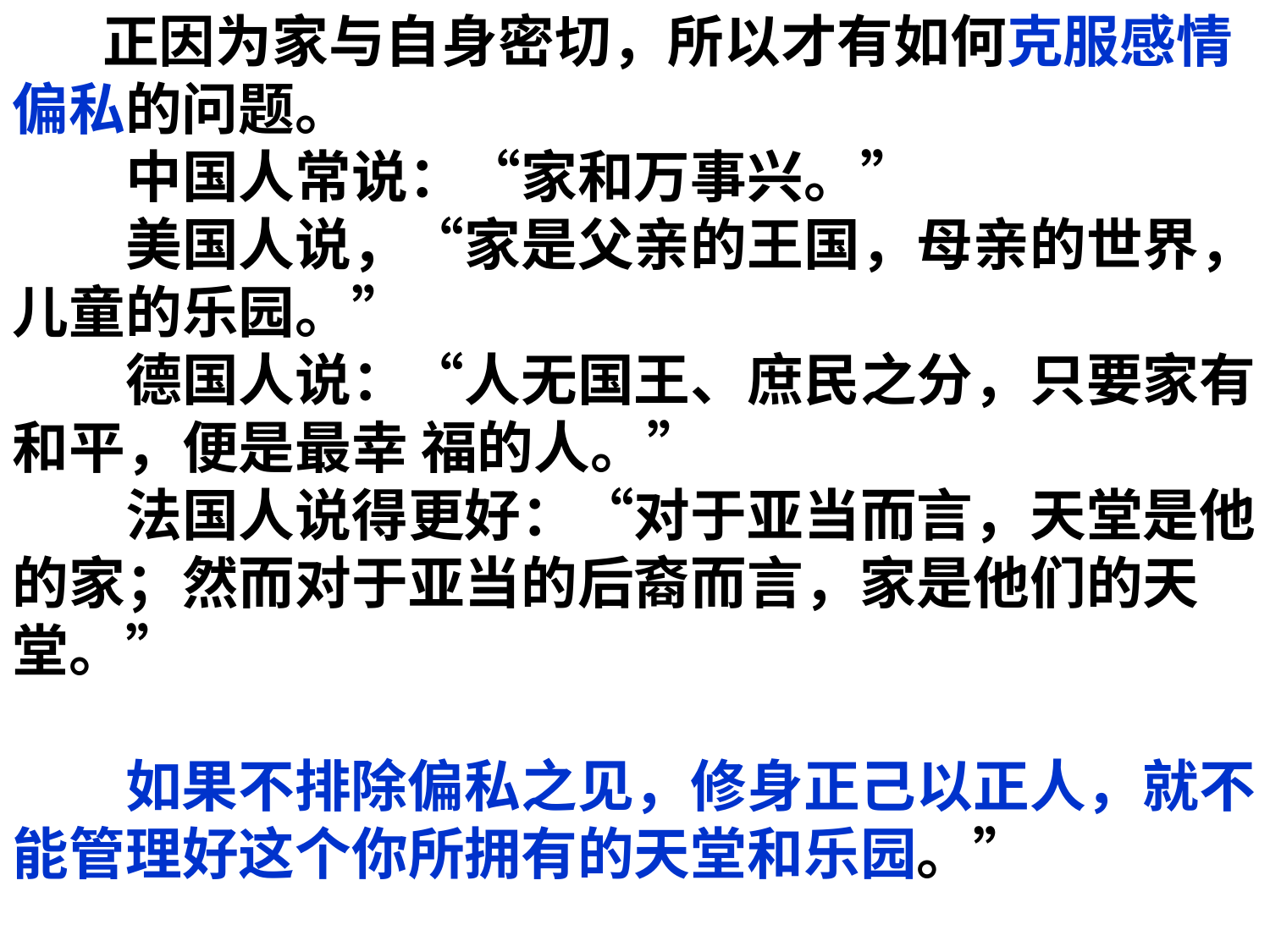

正因为家与自身密切，所以才有如何克服感情偏私的问题。
　　中国人常说：“家和万事兴。”
　　美国人说，“家是父亲的王国，母亲的世界，儿童的乐园。”
　　德国人说：“人无国王、庶民之分，只要家有和平，便是最幸 福的人。”
　　法国人说得更好：“对于亚当而言，天堂是他的家；然而对于亚当的后裔而言，家是他们的天堂。”
　　
　　如果不排除偏私之见，修身正己以正人，就不能管理好这个你所拥有的天堂和乐园。”